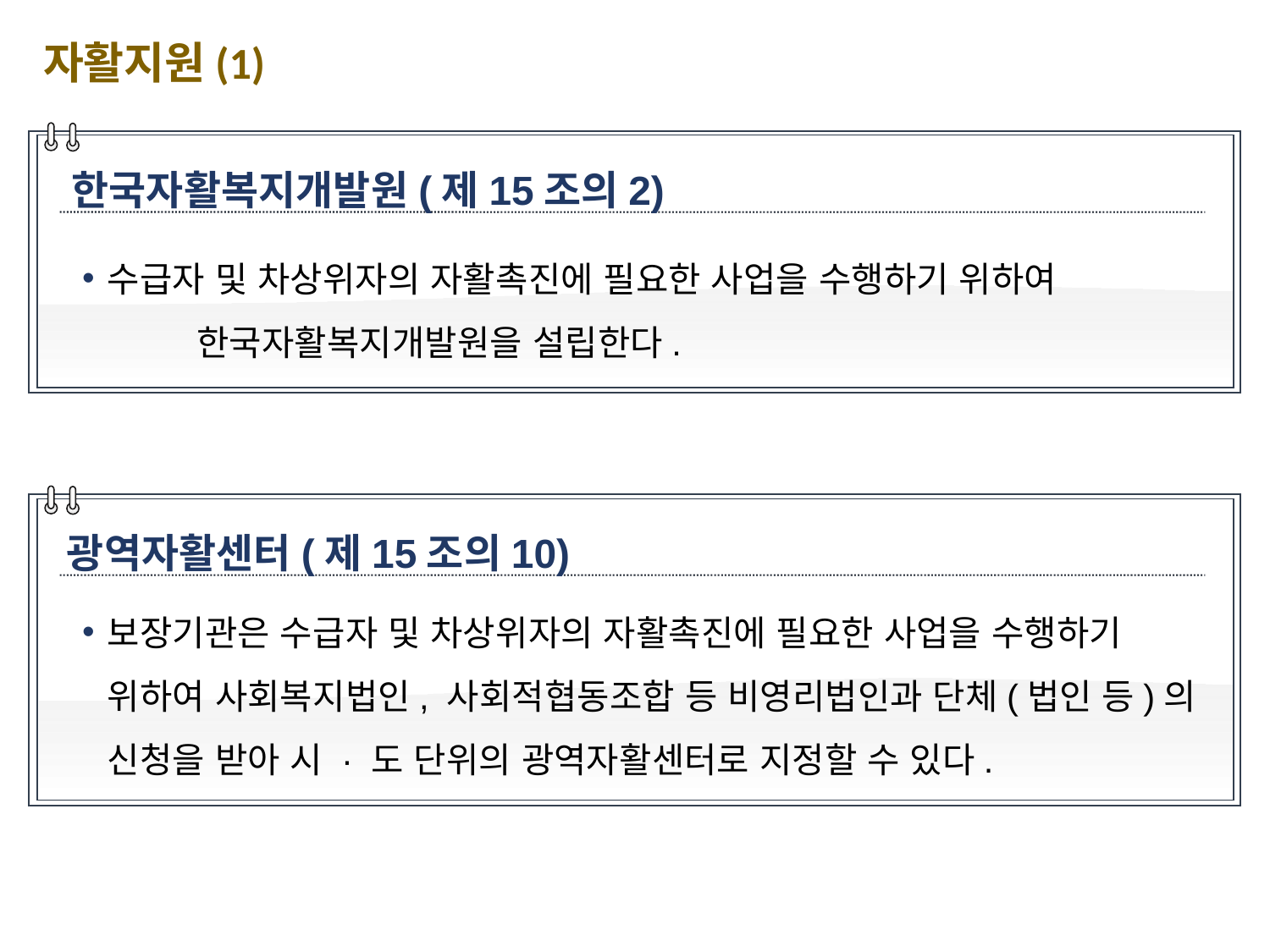

자활지원(1)

한국자활복지개발원(제15조의2)

수급자 및 차상위자의 자활촉진에 필요한 사업을 수행하기 위하여                         한국자활복지개발원을 설립한다.

광역자활센터(제15조의10)

보장기관은 수급자 및 차상위자의 자활촉진에 필요한 사업을 수행하기 위하여 사회복지법인, 사회적협동조합 등 비영리법인과 단체(법인 등)의 신청을 받아 시 · 도 단위의 광역자활센터로 지정할 수 있다.